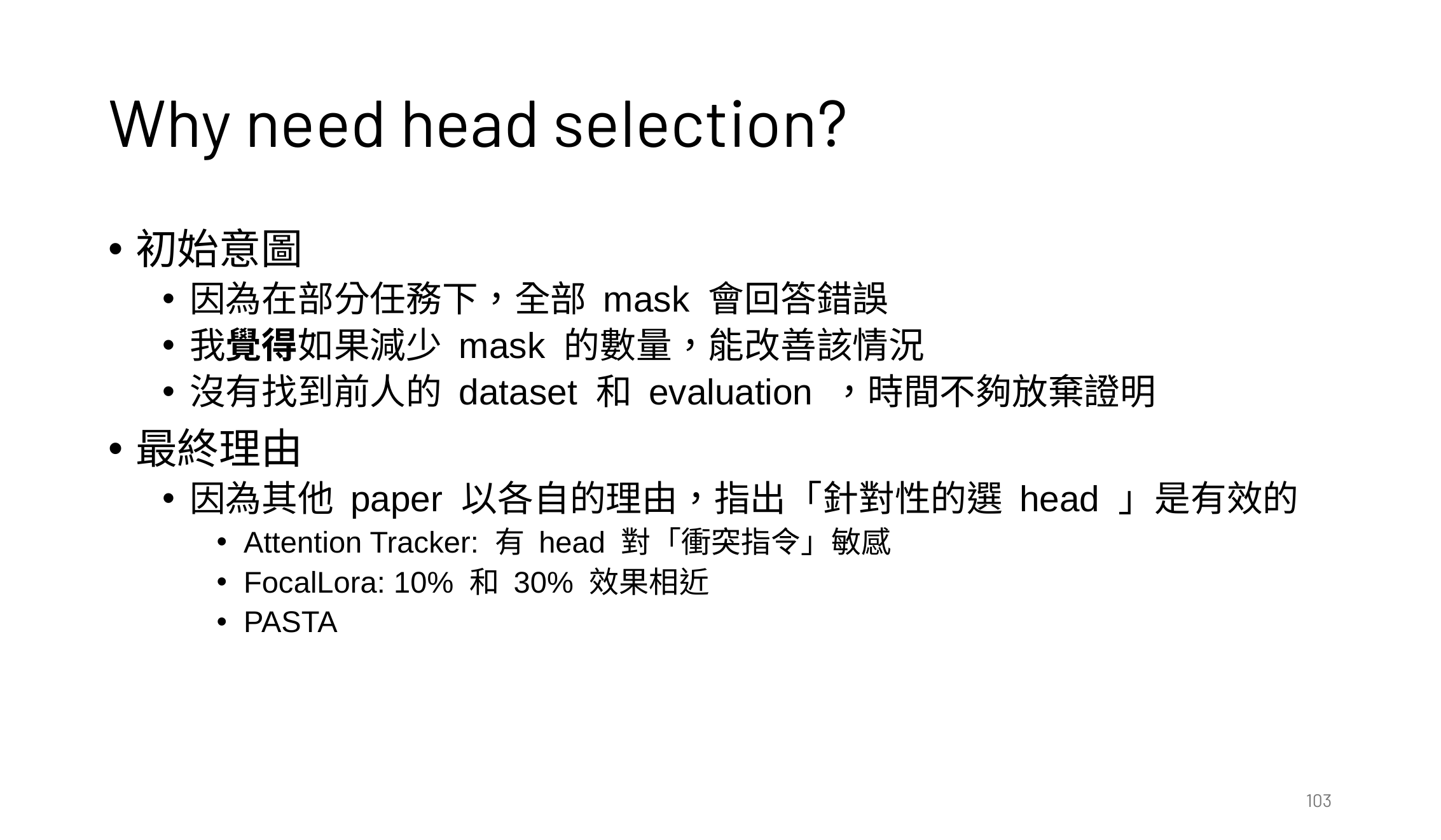

# Why need head selection?
初始意圖
因為在部分任務下，全部 mask 會回答錯誤
我覺得如果減少 mask 的數量，能改善該情況
沒有找到前人的 dataset 和 evaluation ，時間不夠放棄證明
最終理由
因為其他 paper 以各自的理由，指出「針對性的選 head 」是有效的
Attention Tracker: 有 head 對「衝突指令」敏感
FocalLora: 10% 和 30% 效果相近
PASTA

103